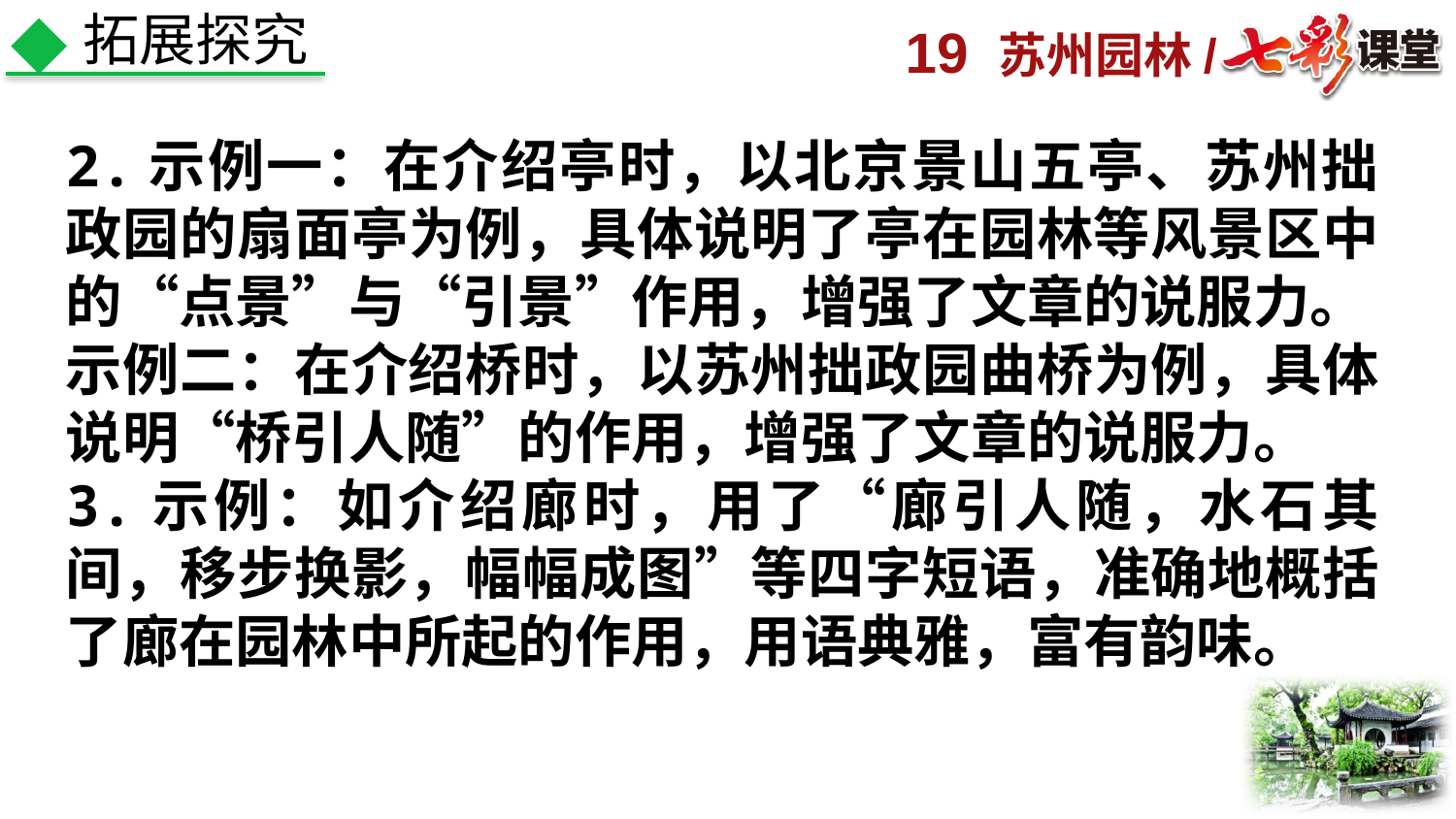

拓展探究

2.示例一：在介绍亭时，以北京景山五亭、苏州拙政园的扇面亭为例，具体说明了亭在园林等风景区中的“点景”与“引景”作用，增强了文章的说服力。
示例二：在介绍桥时，以苏州拙政园曲桥为例，具体说明“桥引人随”的作用，增强了文章的说服力。
3.示例：如介绍廊时，用了“廊引人随，水石其间，移步换影，幅幅成图”等四字短语，准确地概括了廊在园林中所起的作用，用语典雅，富有韵味。